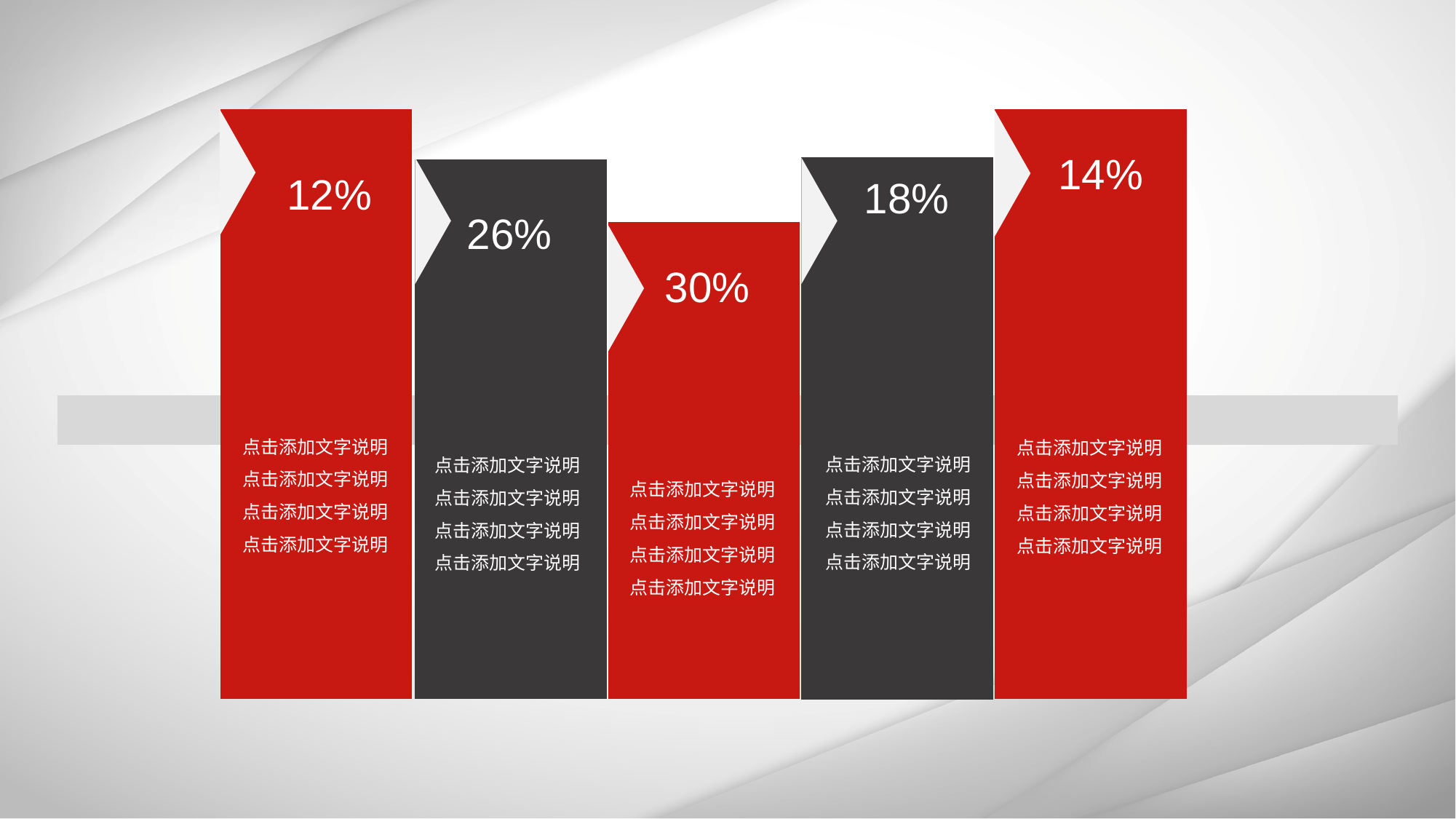

14%

12%
18%
26%

30%

点击添加文字说明
点击添加文字说明
点击添加文字说明
点击添加文字说明
点击添加文字说明
点击添加文字说明
点击添加文字说明
点击添加文字说明
点击添加文字说明
点击添加文字说明
点击添加文字说明
点击添加文字说明
点击添加文字说明
点击添加文字说明
点击添加文字说明
点击添加文字说明
点击添加文字说明
点击添加文字说明
点击添加文字说明
点击添加文字说明